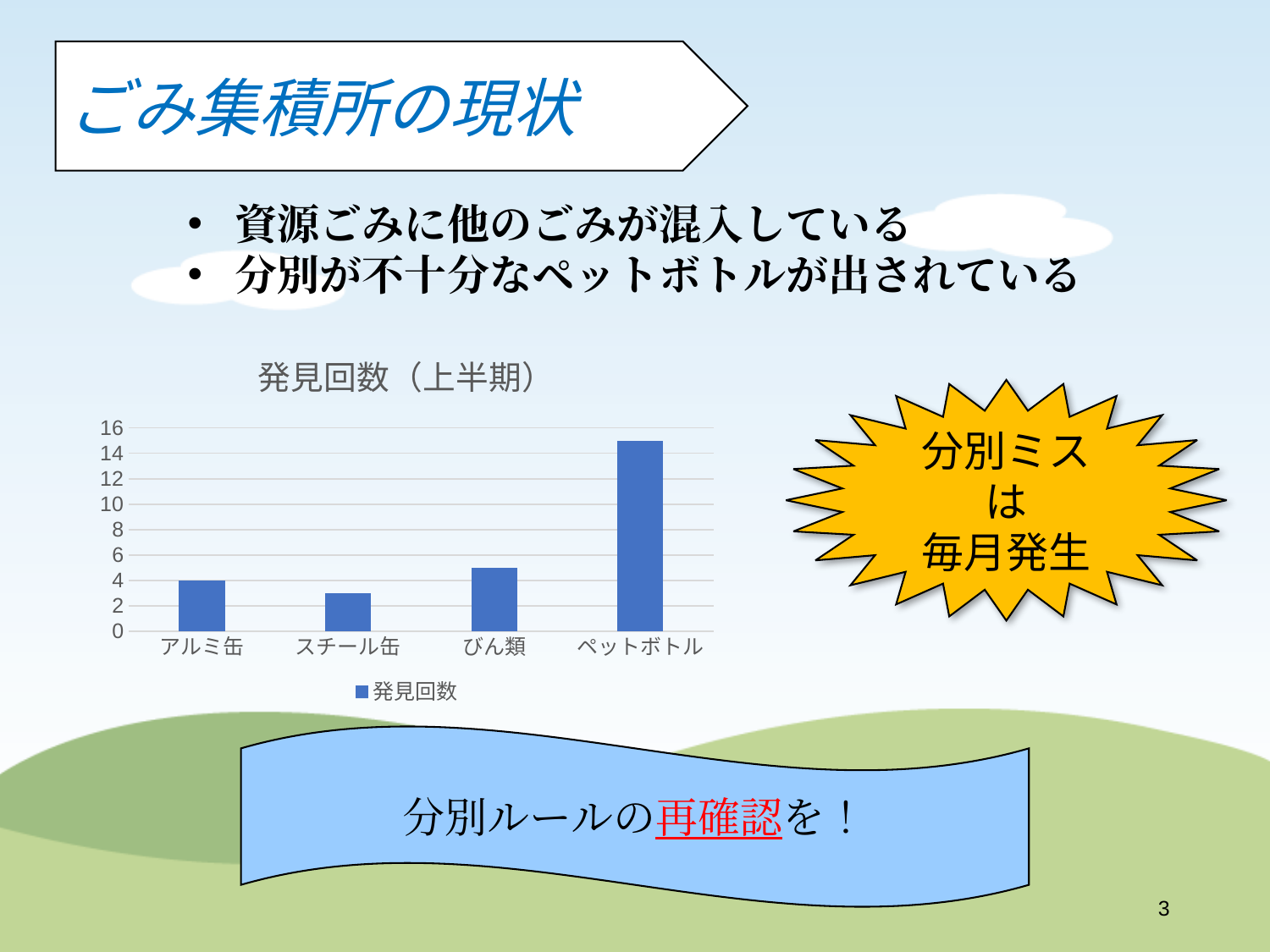

ごみ集積所の現状
資源ごみに他のごみが混入している
分別が不十分なペットボトルが出されている

### Chart: 発見回数（上半期）

| Category | 発見回数 |
|---|---|
| アルミ缶 | 4.0 |
| スチール缶 | 3.0 |
| びん類 | 5.0 |
| ペットボトル | 15.0 |
分別ミスは
毎月発生
分別ルールの再確認を！
3